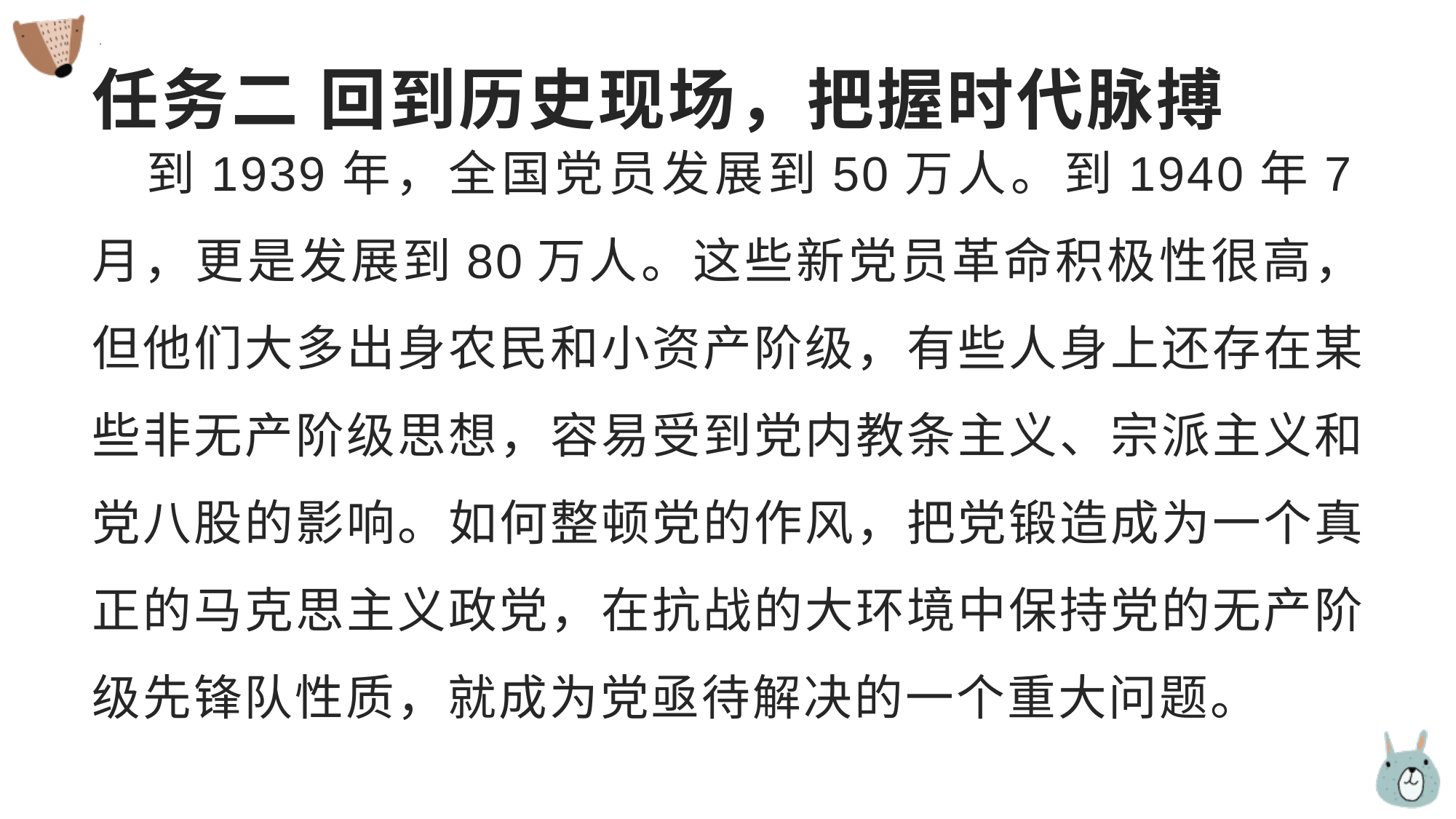

# 任务二 回到历史现场，把握时代脉搏
到1939年，全国党员发展到50万人。到1940年7月，更是发展到80万人。这些新党员革命积极性很高，但他们大多出身农民和小资产阶级，有些人身上还存在某些非无产阶级思想，容易受到党内教条主义、宗派主义和党八股的影响。如何整顿党的作风，把党锻造成为一个真正的马克思主义政党，在抗战的大环境中保持党的无产阶级先锋队性质，就成为党亟待解决的一个重大问题。